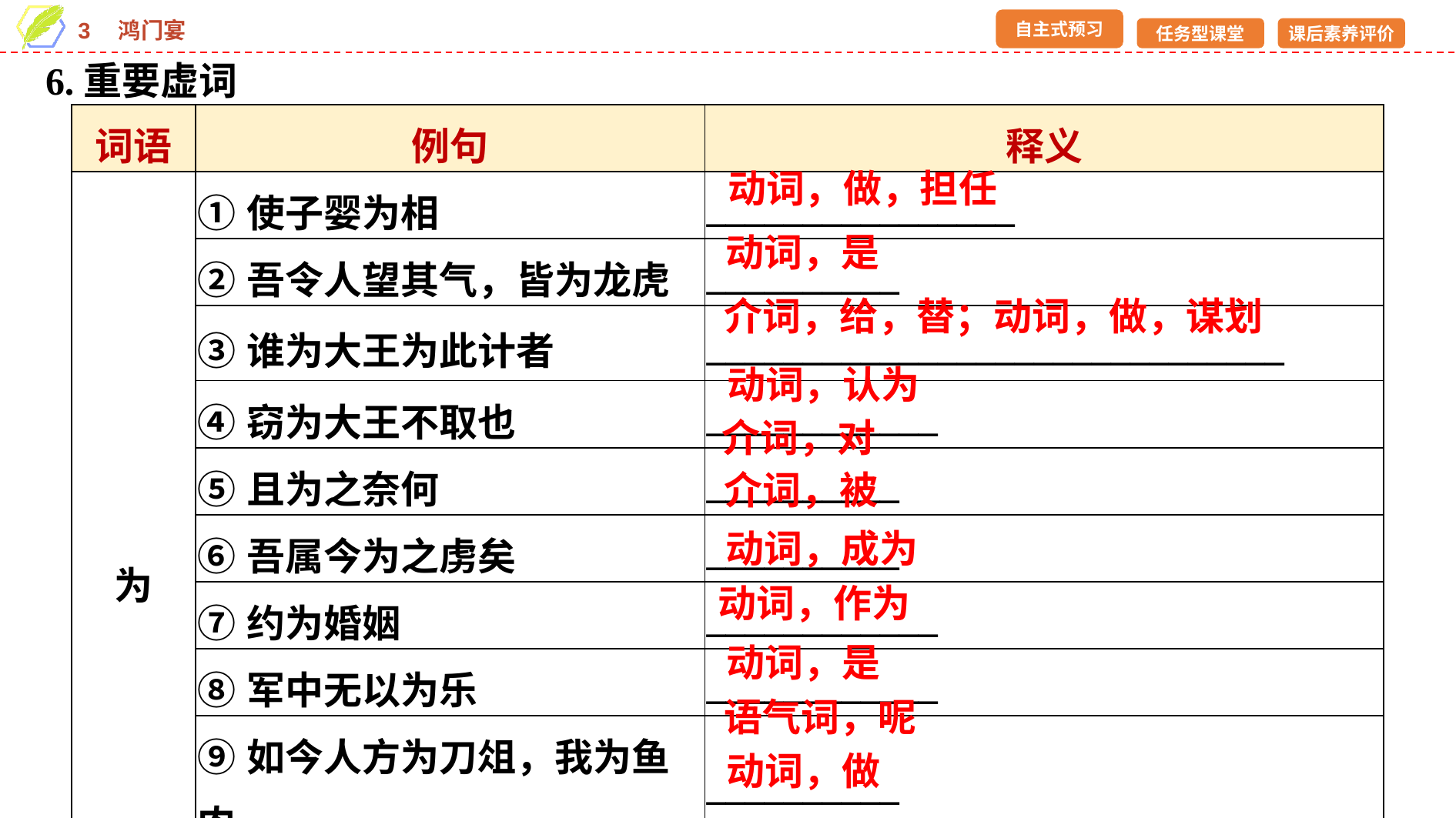

6.重要虚词
| 词语 | 例句 | 释义 |
| --- | --- | --- |
| 为 | ①使子婴为相 | \_\_\_\_\_\_\_\_\_\_\_\_\_\_\_\_ |
|  | ②吾令人望其气，皆为龙虎 | \_\_\_\_\_\_\_\_\_\_ |
|  | ③谁为大王为此计者 | \_\_\_\_\_\_\_\_\_\_\_\_\_\_\_\_\_\_\_\_\_\_\_\_\_\_\_\_\_\_ |
|  | ④窃为大王不取也 | \_\_\_\_\_\_\_\_\_\_\_\_ |
|  | ⑤且为之奈何 | \_\_\_\_\_\_\_\_\_\_ |
|  | ⑥吾属今为之虏矣 | \_\_\_\_\_\_\_\_\_\_ |
|  | ⑦约为婚姻 | \_\_\_\_\_\_\_\_\_\_\_\_ |
|  | ⑧军中无以为乐 | \_\_\_\_\_\_\_\_\_\_\_\_ |
|  | ⑨如今人方为刀俎，我为鱼肉 | \_\_\_\_\_\_\_\_\_\_ |
|  | ⑩何辞为 | \_\_\_\_\_\_\_\_\_\_\_\_ |
|  | ,客何为者 | \_\_\_\_\_\_\_\_\_\_ |
动词，做，担任
动词，是
介词，给，替；动词，做，谋划
动词，认为
介词，对
介词，被
动词，成为
动词，作为
动词，是
语气词，呢
动词，做